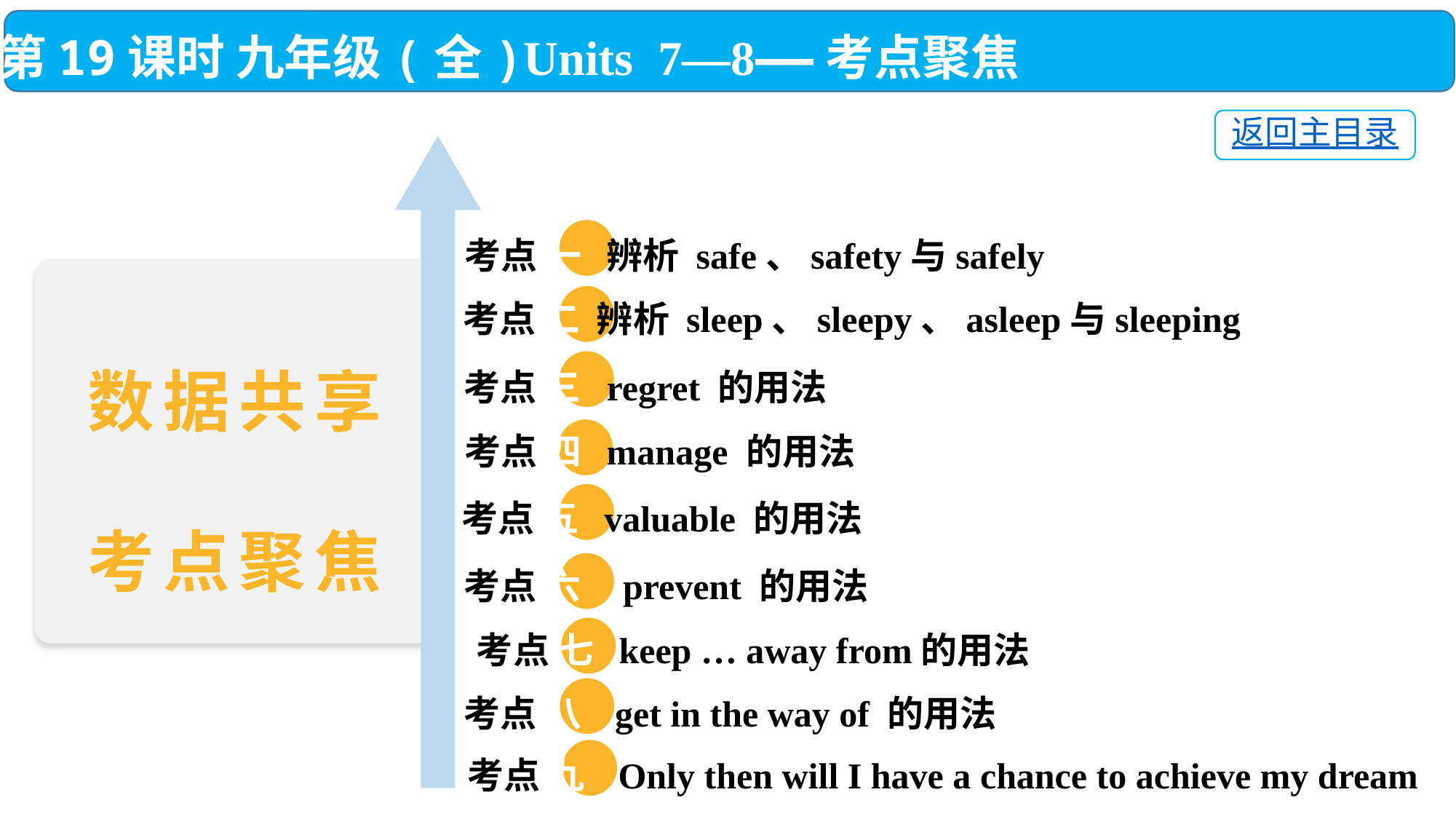

第19课时 九年级(全)Units  7—8——考点聚焦
返回主目录

  考点 一   辨析 safe、safety与safely
  考点 二  辨析 sleep、sleepy、asleep与sleeping
  考点 三  regret 的用法
  考点 四  manage 的用法
  考点 五  valuable 的用法
  考点 六    prevent 的用法
考点 七  keep … away from的用法
  考点 八   get in the way of 的用法
  考点 九   Only then will I have a chance to achieve my dream

数据共享
考点聚焦